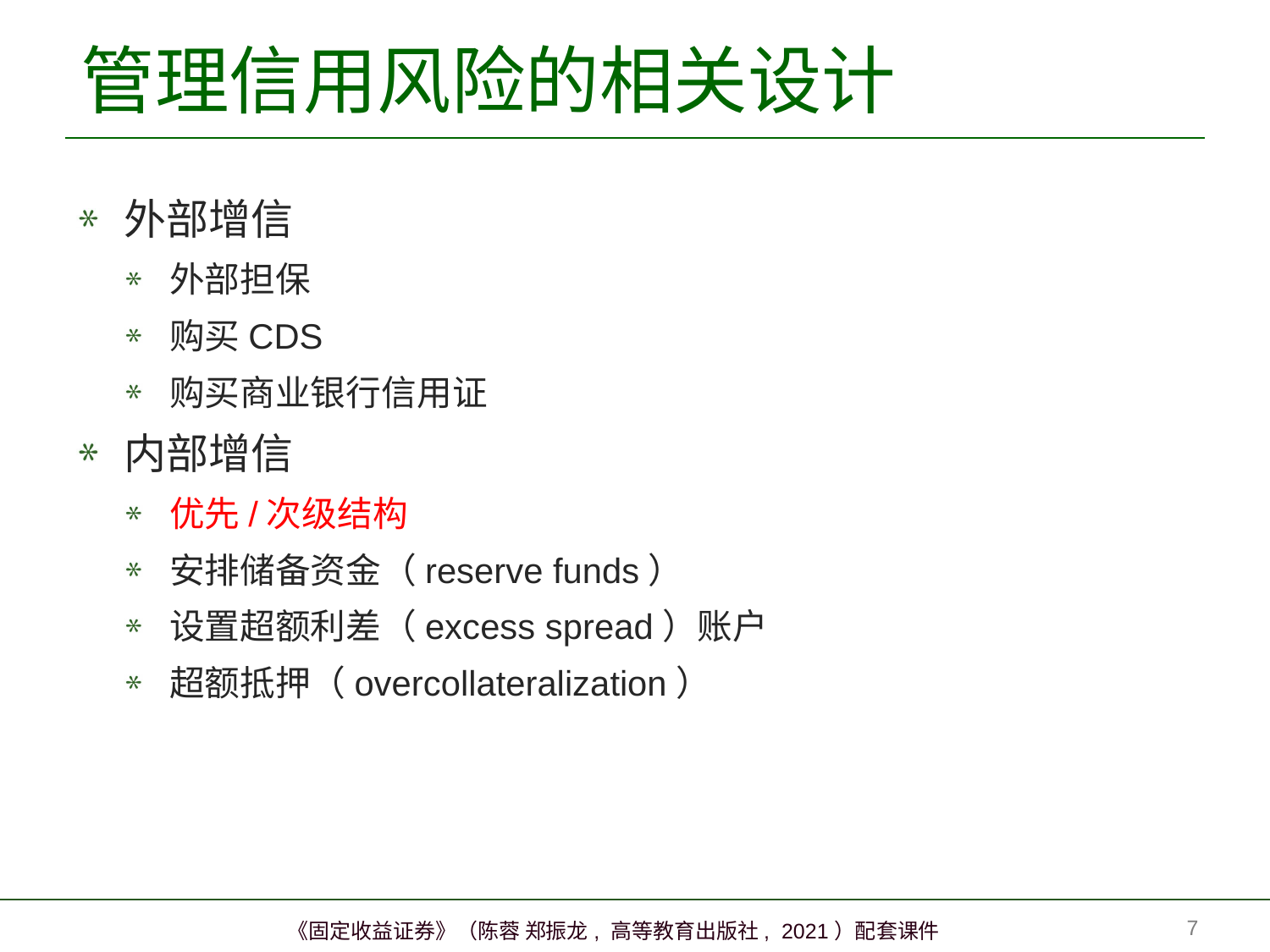

# 管理信用风险的相关设计
外部增信
外部担保
购买CDS
购买商业银行信用证
内部增信
优先/次级结构
安排储备资金（reserve funds）
设置超额利差（excess spread）账户
超额抵押（overcollateralization）
7